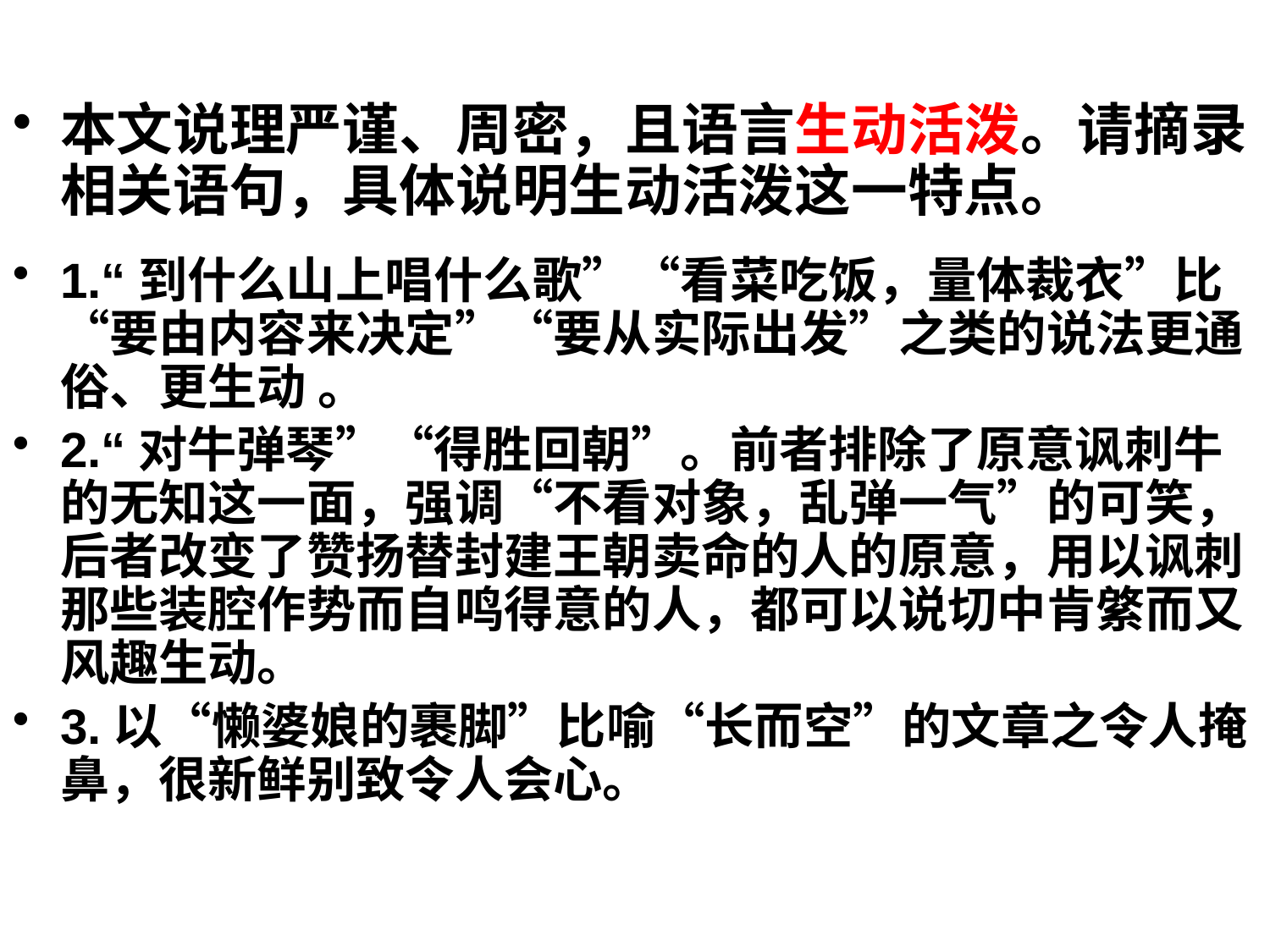

本文说理严谨、周密，且语言生动活泼。请摘录相关语句，具体说明生动活泼这一特点。

1.“到什么山上唱什么歌”“看菜吃饭，量体裁衣”比“要由内容来决定”“要从实际出发”之类的说法更通俗、更生动 。
2.“对牛弹琴”“得胜回朝”。前者排除了原意讽刺牛的无知这一面，强调“不看对象，乱弹一气”的可笑，后者改变了赞扬替封建王朝卖命的人的原意，用以讽刺那些装腔作势而自鸣得意的人，都可以说切中肯綮而又风趣生动。
3.以“懒婆娘的裹脚”比喻“长而空”的文章之令人掩鼻，很新鲜别致令人会心。